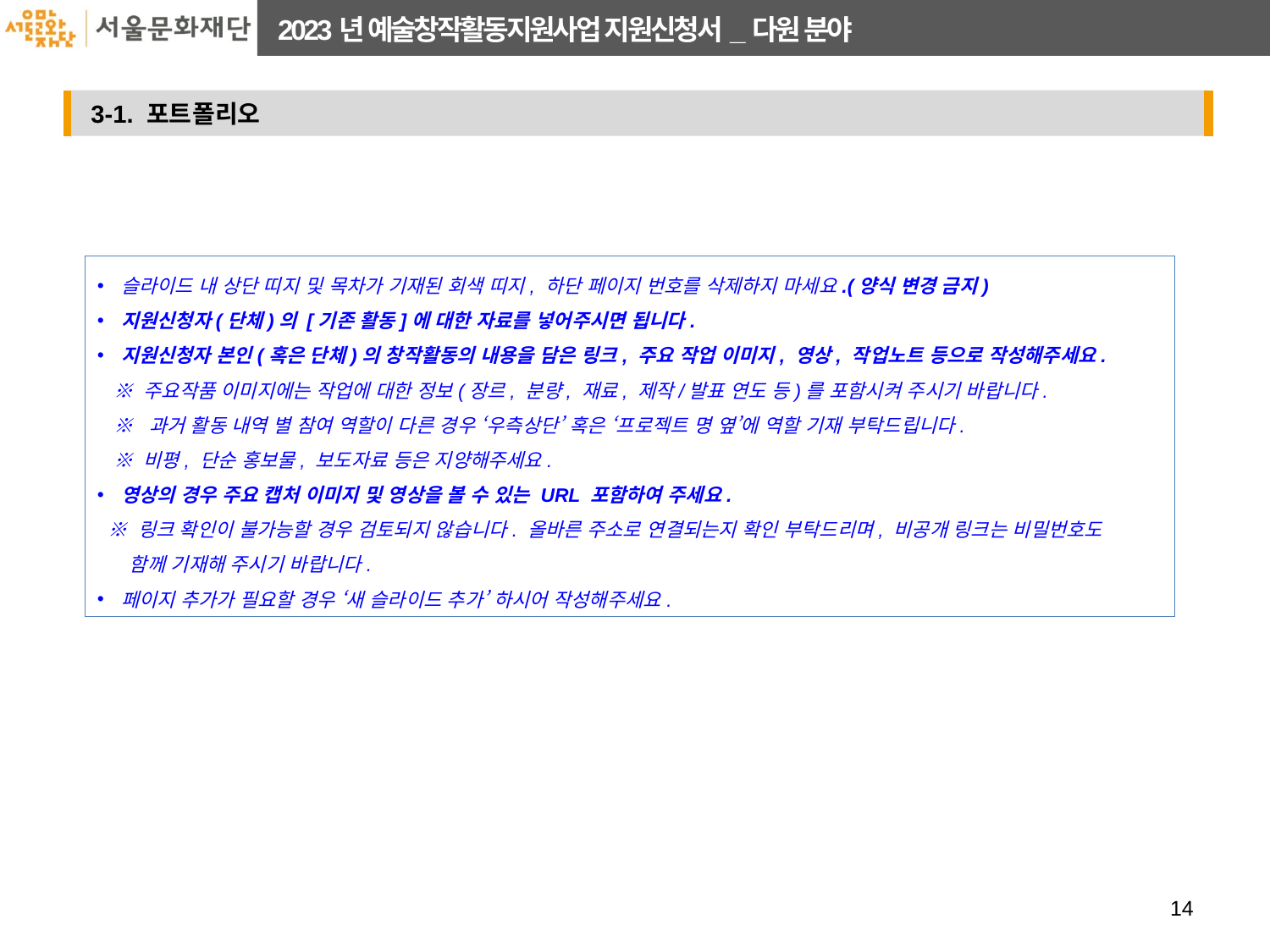

슬라이드 내 상단 띠지 및 목차가 기재된 회색 띠지, 하단 페이지 번호를 삭제하지 마세요.(양식 변경 금지)
지원신청자(단체)의 [기존 활동]에 대한 자료를 넣어주시면 됩니다.
지원신청자 본인(혹은 단체)의 창작활동의 내용을 담은 링크, 주요 작업 이미지, 영상, 작업노트 등으로 작성해주세요.
   ※ 주요작품 이미지에는 작업에 대한 정보(장르, 분량, 재료, 제작/발표 연도 등)를 포함시켜 주시기 바랍니다.
   ※  과거 활동 내역 별 참여 역할이 다른 경우 ‘우측상단’ 혹은 ‘프로젝트 명 옆’에 역할 기재 부탁드립니다.
   ※ 비평, 단순 홍보물, 보도자료 등은 지양해주세요.
영상의 경우 주요 캡처 이미지 및 영상을 볼 수 있는 URL 포함하여 주세요.
  ※ 링크 확인이 불가능할 경우 검토되지 않습니다. 올바른 주소로 연결되는지 확인 부탁드리며, 비공개 링크는 비밀번호도
     함께 기재해 주시기 바랍니다.
페이지 추가가 필요할 경우 ‘새 슬라이드 추가’ 하시어 작성해주세요.
14